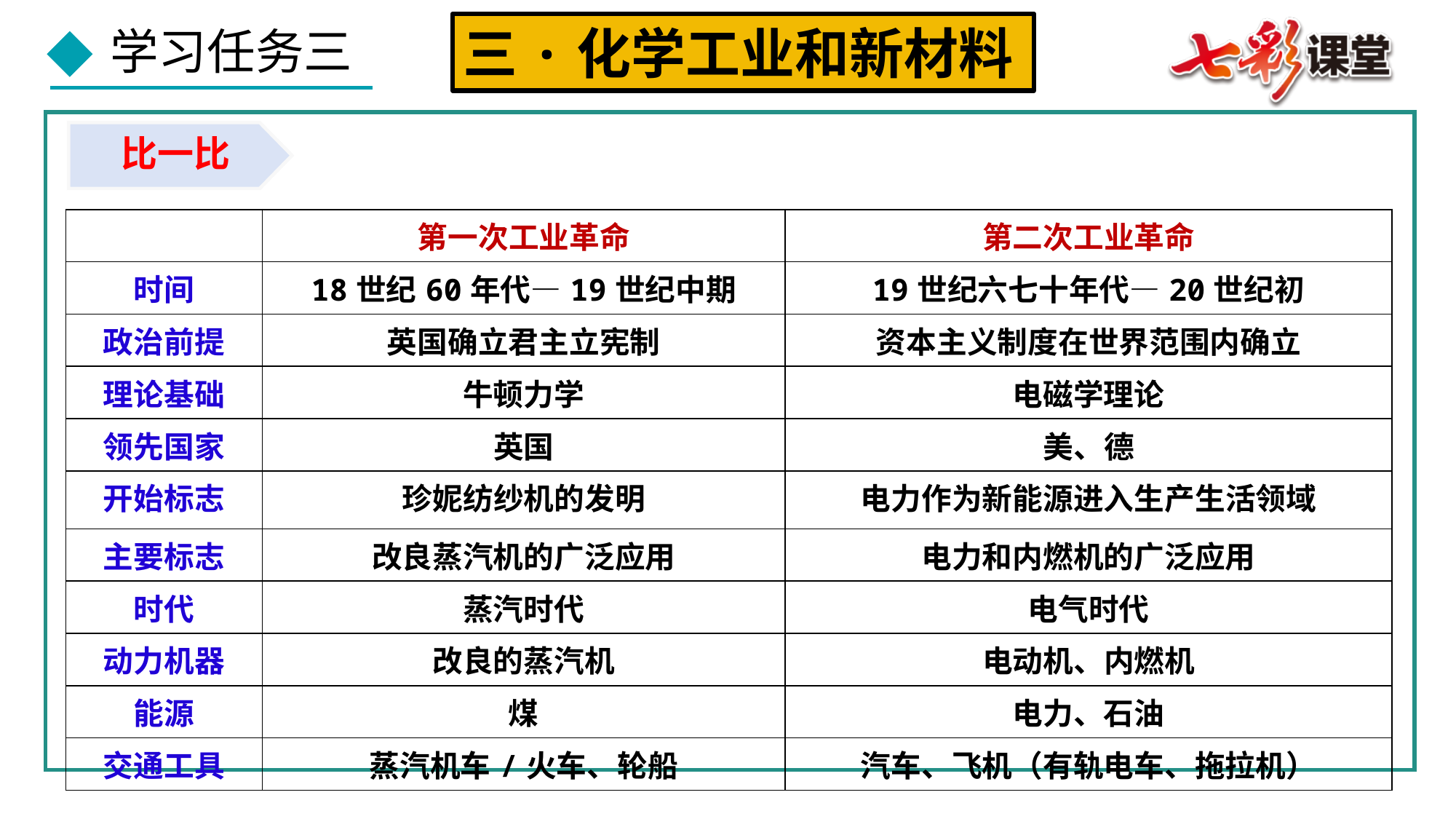

三·化学工业和新材料

比一比
|  | 第一次工业革命 | 第二次工业革命 |
| --- | --- | --- |
| 时间 | 18世纪60年代—19世纪中期 | 19世纪六七十年代—20世纪初 |
| 政治前提 | 英国确立君主立宪制 | 资本主义制度在世界范围内确立 |
| 理论基础 | 牛顿力学 | 电磁学理论 |
| 领先国家 | 英国 | 美、德 |
| 开始标志 | 珍妮纺纱机的发明 | 电力作为新能源进入生产生活领域 |
| 主要标志 | 改良蒸汽机的广泛应用 | 电力和内燃机的广泛应用 |
| 时代 | 蒸汽时代 | 电气时代 |
| 动力机器 | 改良的蒸汽机 | 电动机、内燃机 |
| 能源 | 煤 | 电力、石油 |
| 交通工具 | 蒸汽机车/火车、轮船 | 汽车、飞机（有轨电车、拖拉机） |